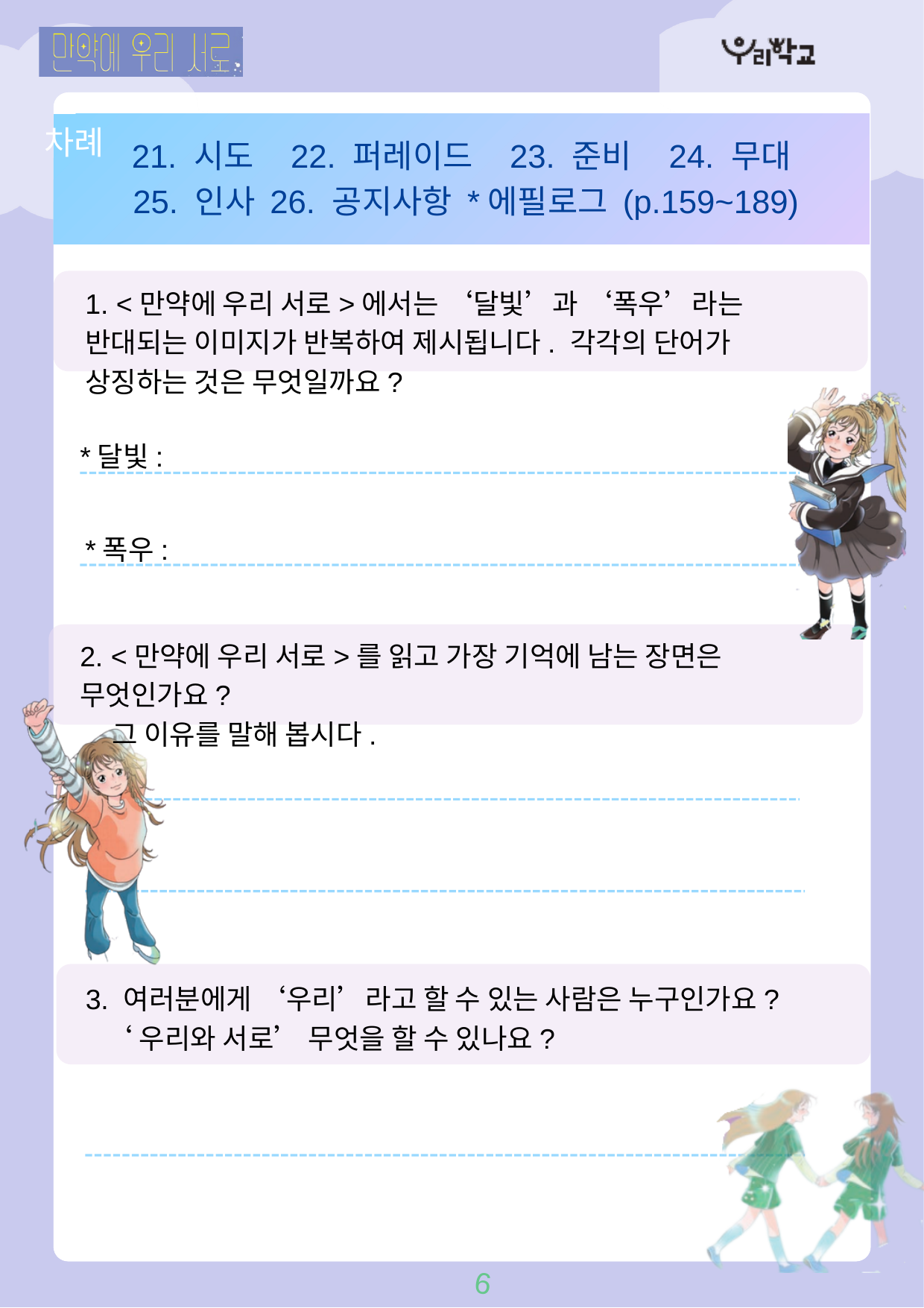

차례
21. 시도    22. 퍼레이드    23. 준비    24. 무대
 25. 인사 26. 공지사항 *에필로그 (p.159~189)

1. <만약에 우리 서로>에서는 ‘달빛’과 ‘폭우’라는 반대되는 이미지가 반복하여 제시됩니다. 각각의 단어가 상징하는 것은 무엇일까요?

*달빛:

*폭우:

2. <만약에 우리 서로>를 읽고 가장 기억에 남는 장면은 무엇인가요?
    그 이유를 말해 봅시다.

3. 여러분에게 ‘우리’라고 할 수 있는 사람은 누구인가요?
   ‘우리와 서로’ 무엇을 할 수 있나요?

6